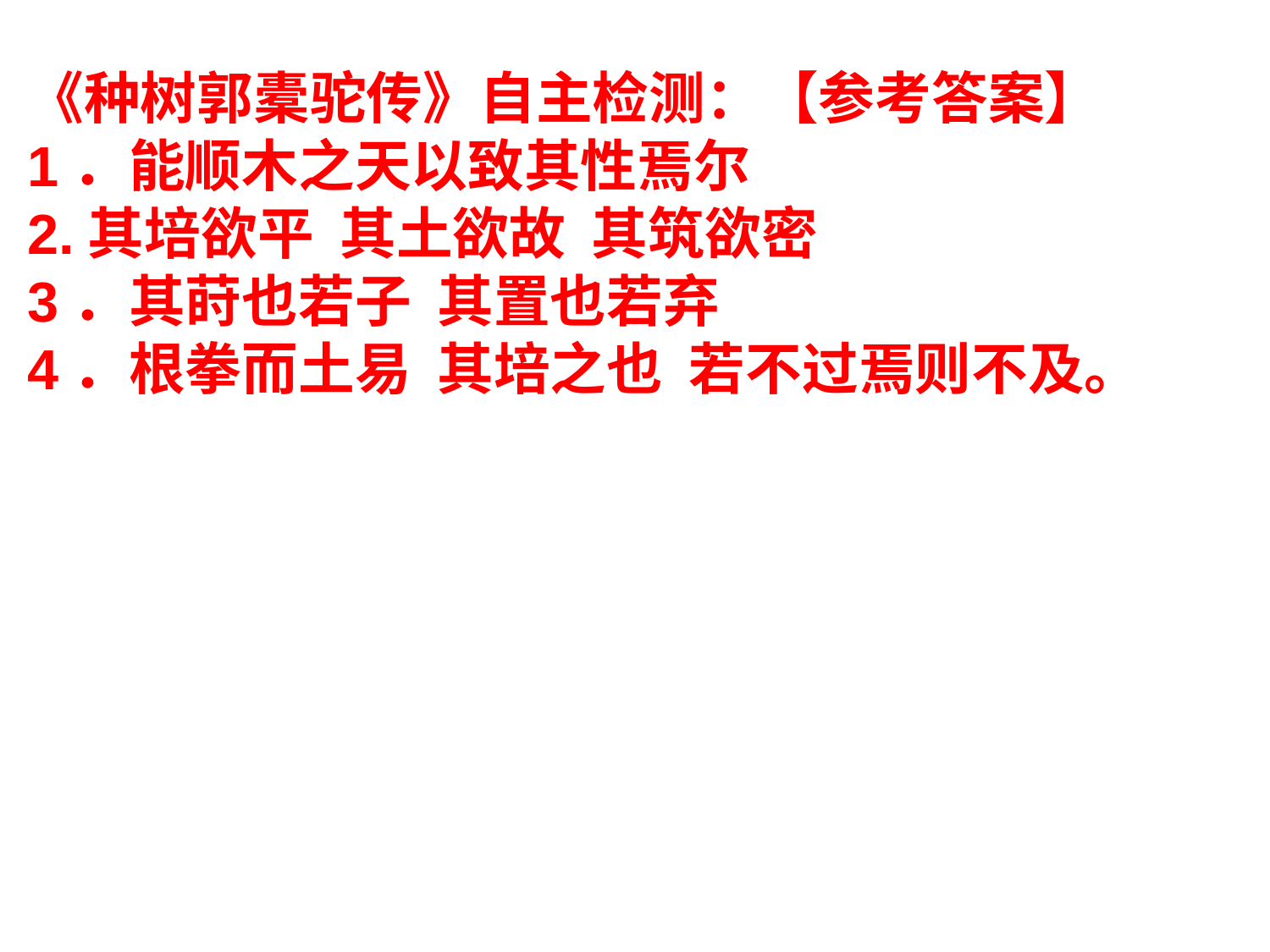

《种树郭橐驼传》自主检测：【参考答案】
1．能顺木之天以致其性焉尔
2.其培欲平  其土欲故  其筑欲密
3．其莳也若子  其置也若弃
4．根拳而土易  其培之也  若不过焉则不及。